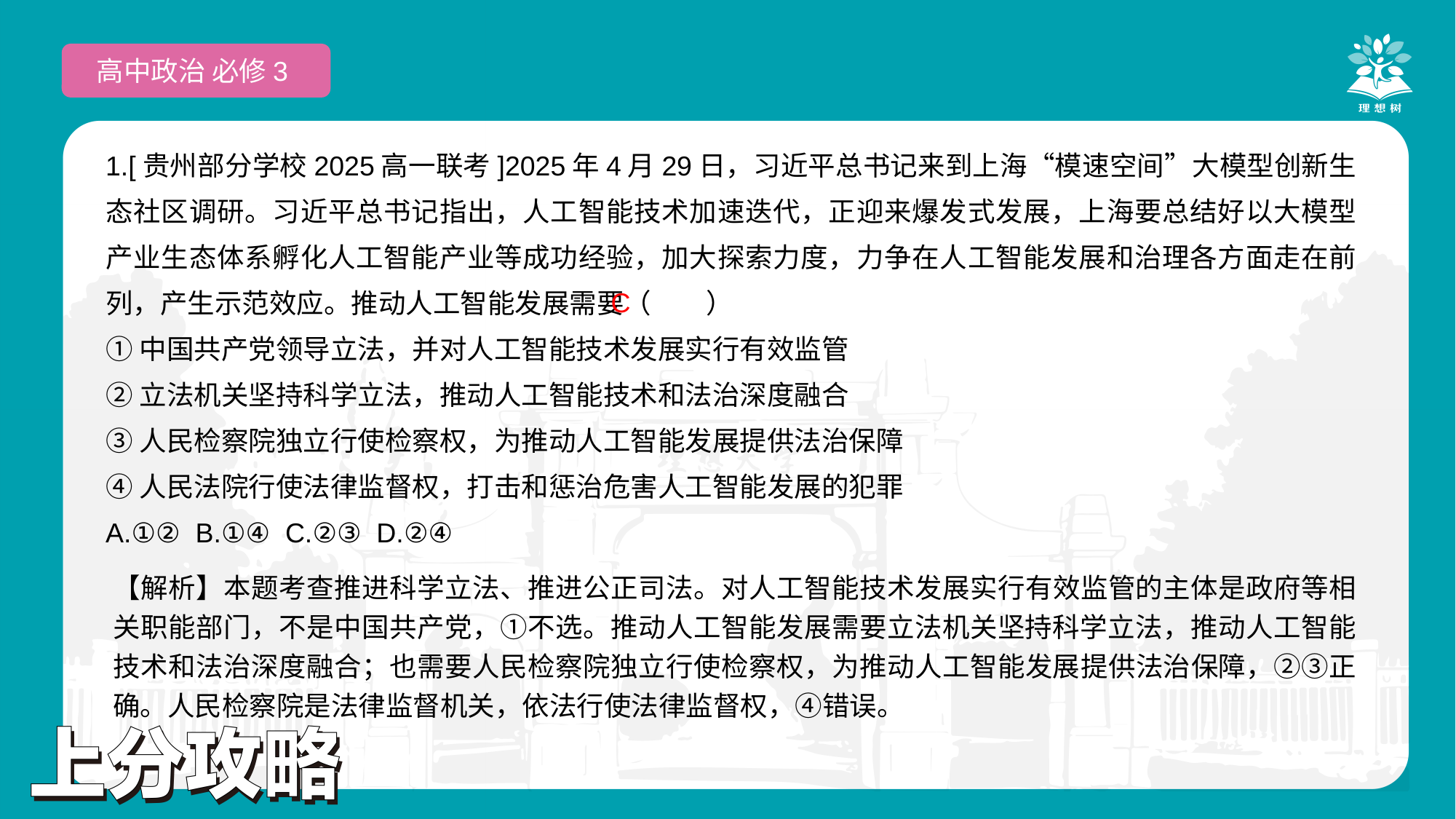

高中政治 必修3
1.[贵州部分学校2025高一联考]2025年4月29日，习近平总书记来到上海“模速空间”大模型创新生态社区调研。习近平总书记指出，人工智能技术加速迭代，正迎来爆发式发展，上海要总结好以大模型产业生态体系孵化人工智能产业等成功经验，加大探索力度，力争在人工智能发展和治理各方面走在前列，产生示范效应。推动人工智能发展需要（　　）
①中国共产党领导立法，并对人工智能技术发展实行有效监管
②立法机关坚持科学立法，推动人工智能技术和法治深度融合
③人民检察院独立行使检察权，为推动人工智能发展提供法治保障
④人民法院行使法律监督权，打击和惩治危害人工智能发展的犯罪
A.①②  B.①④  C.②③  D.②④
 C
【解析】本题考查推进科学立法、推进公正司法。对人工智能技术发展实行有效监管的主体是政府等相关职能部门，不是中国共产党，①不选。推动人工智能发展需要立法机关坚持科学立法，推动人工智能技术和法治深度融合；也需要人民检察院独立行使检察权，为推动人工智能发展提供法治保障，②③正确。人民检察院是法律监督机关，依法行使法律监督权，④错误。